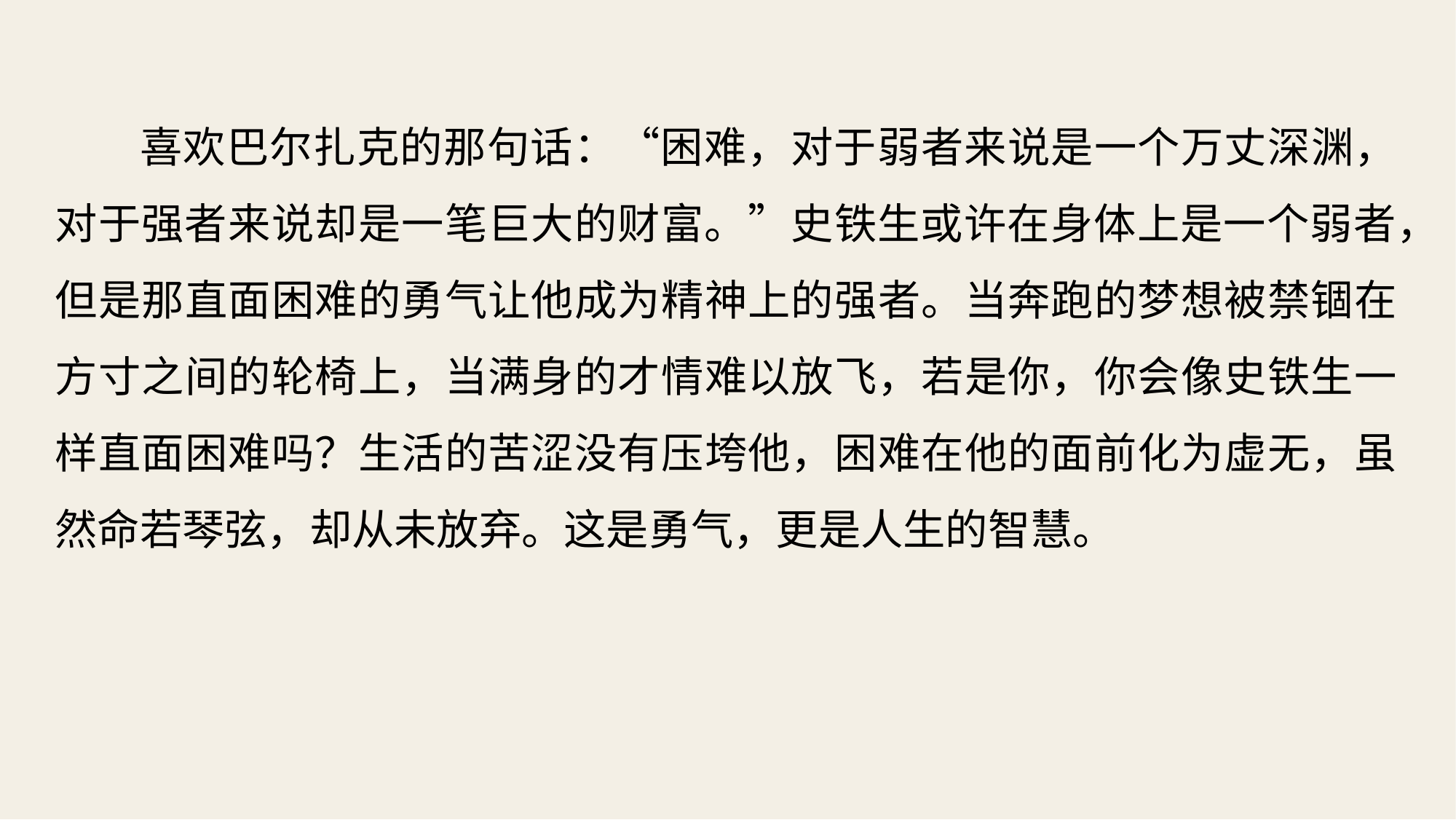

喜欢巴尔扎克的那句话：“困难，对于弱者来说是一个万丈深渊，对于强者来说却是一笔巨大的财富。”史铁生或许在身体上是一个弱者，但是那直面困难的勇气让他成为精神上的强者。当奔跑的梦想被禁锢在方寸之间的轮椅上，当满身的才情难以放飞，若是你，你会像史铁生一样直面困难吗？生活的苦涩没有压垮他，困难在他的面前化为虚无，虽然命若琴弦，却从未放弃。这是勇气，更是人生的智慧。